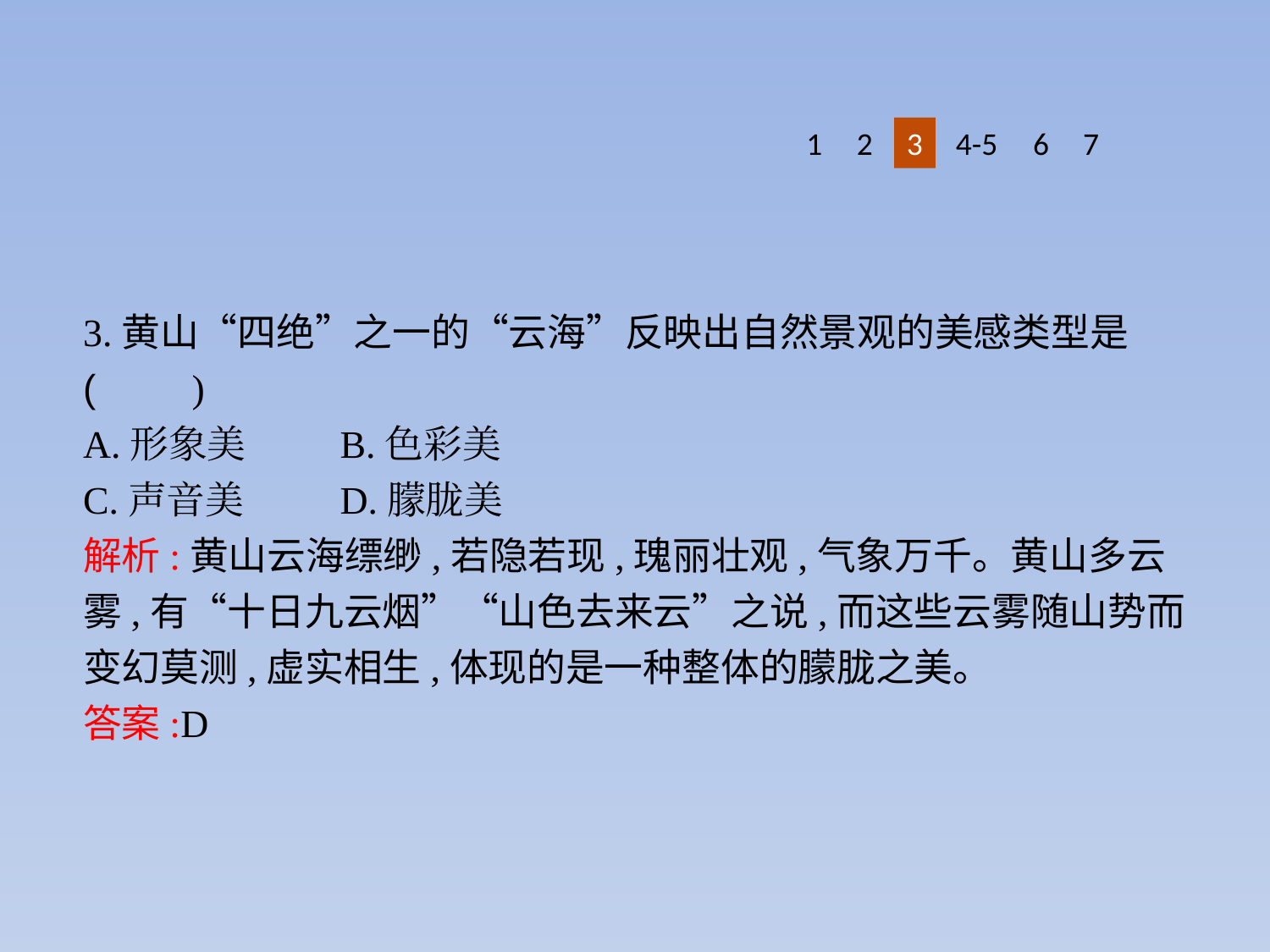

1
2
3
4-5
6
7
3.黄山“四绝”之一的“云海”反映出自然景观的美感类型是 (　　)
A.形象美	B.色彩美
C.声音美	D.朦胧美
解析:黄山云海缥缈,若隐若现,瑰丽壮观,气象万千。黄山多云雾,有“十日九云烟”“山色去来云”之说,而这些云雾随山势而变幻莫测,虚实相生,体现的是一种整体的朦胧之美。
答案:D